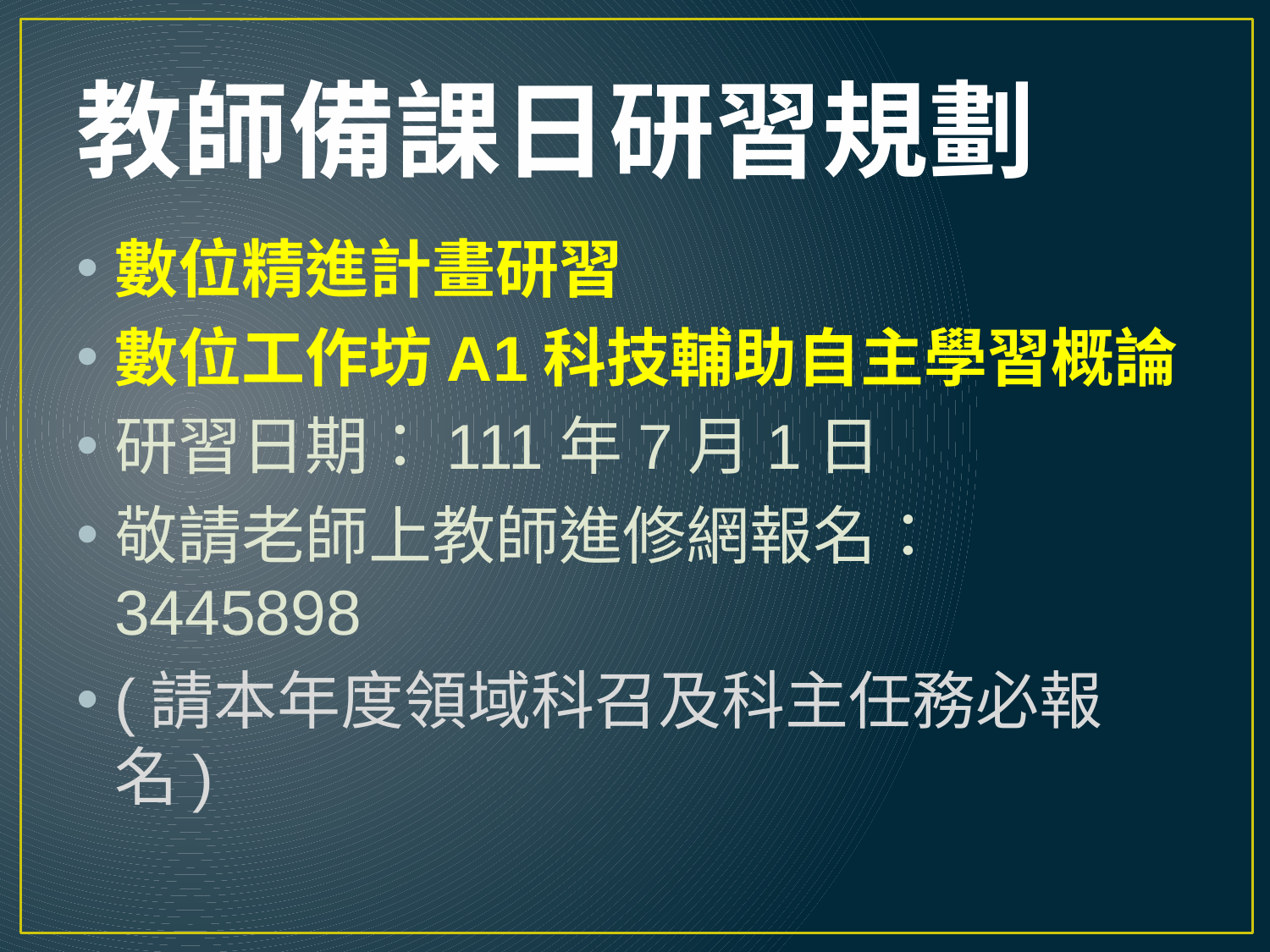

# 教師備課日研習規劃
數位精進計畫研習
數位工作坊A1科技輔助自主學習概論
研習日期：111年7月1日
敬請老師上教師進修網報名：3445898
(請本年度領域科召及科主任務必報名)